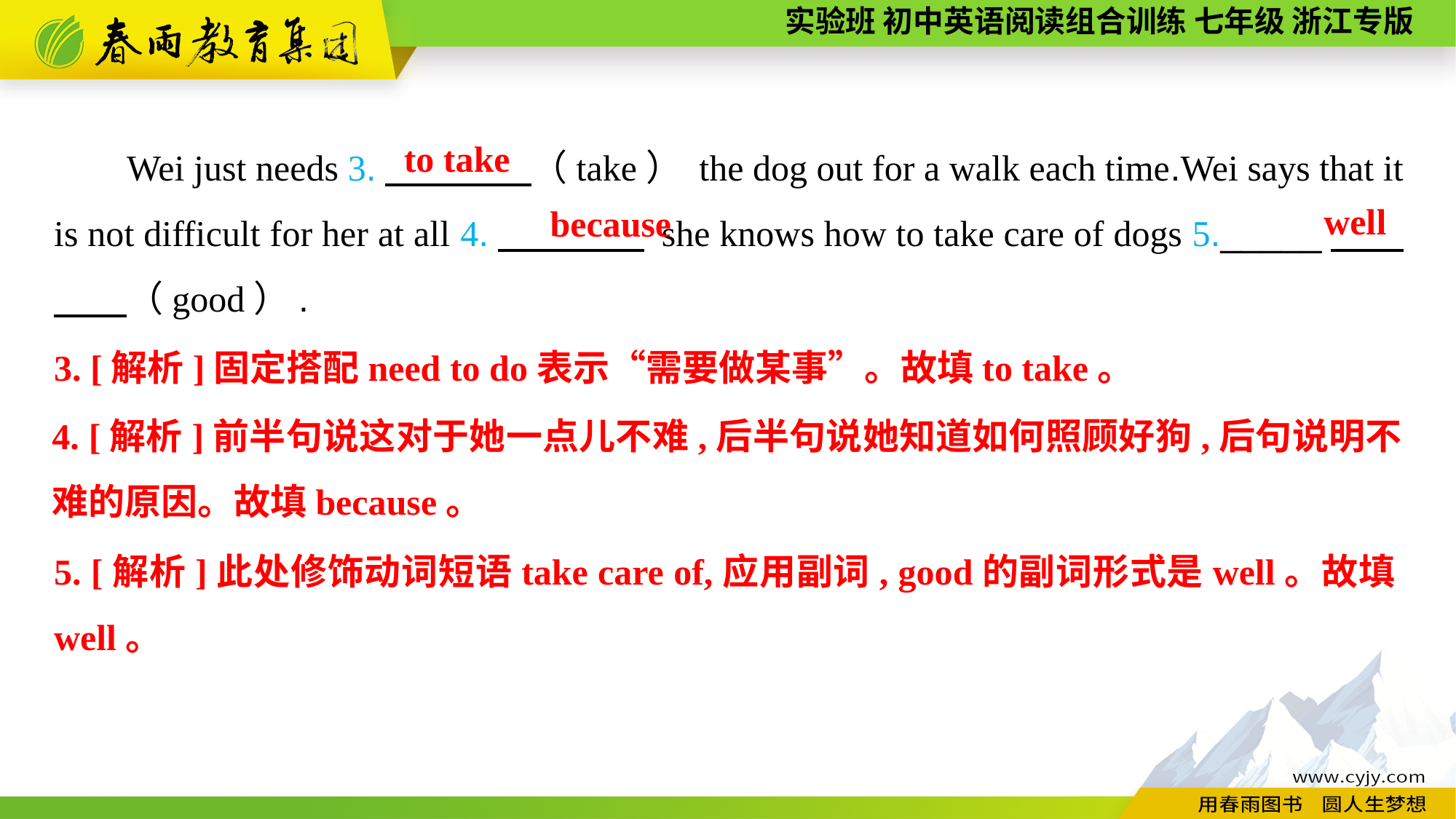

Wei just needs 3.　　　　（take） the dog out for a walk each time.Wei says that it is not difficult for her at all 4.　　　　 she knows how to take care of dogs 5._____　　　　（good）.
to take
well
because
3. [解析]固定搭配need to do表示“需要做某事”。故填to take。
4. [解析]前半句说这对于她一点儿不难,后半句说她知道如何照顾好狗,后句说明不难的原因。故填because。
5. [解析]此处修饰动词短语take care of,应用副词, good的副词形式是well。故填well。